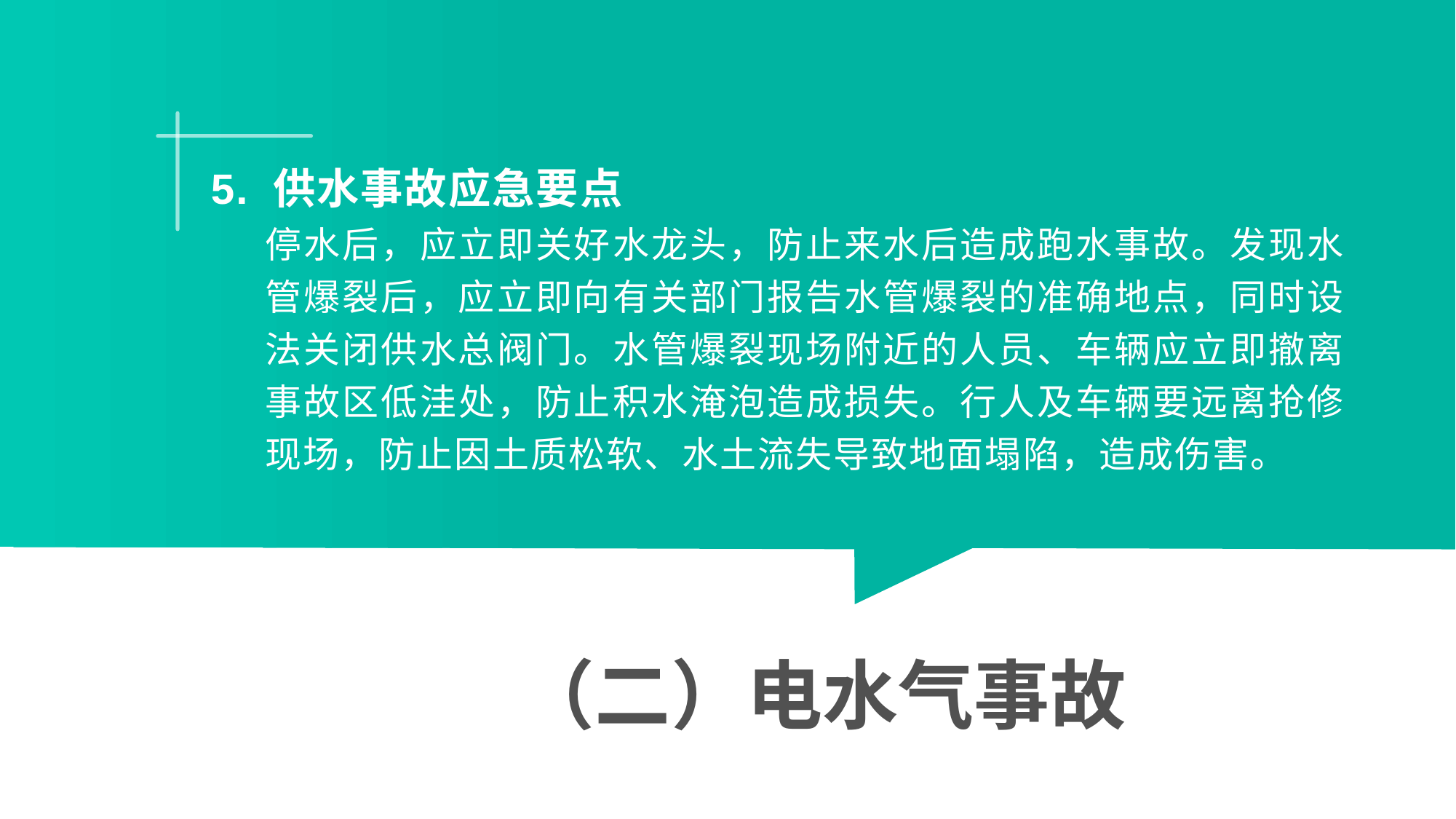

5. 供水事故应急要点
停水后，应立即关好水龙头，防止来水后造成跑水事故。发现水管爆裂后，应立即向有关部门报告水管爆裂的准确地点，同时设法关闭供水总阀门。水管爆裂现场附近的人员、车辆应立即撤离事故区低洼处，防止积水淹泡造成损失。行人及车辆要远离抢修现场，防止因土质松软、水土流失导致地面塌陷，造成伤害。
# （二）电水气事故